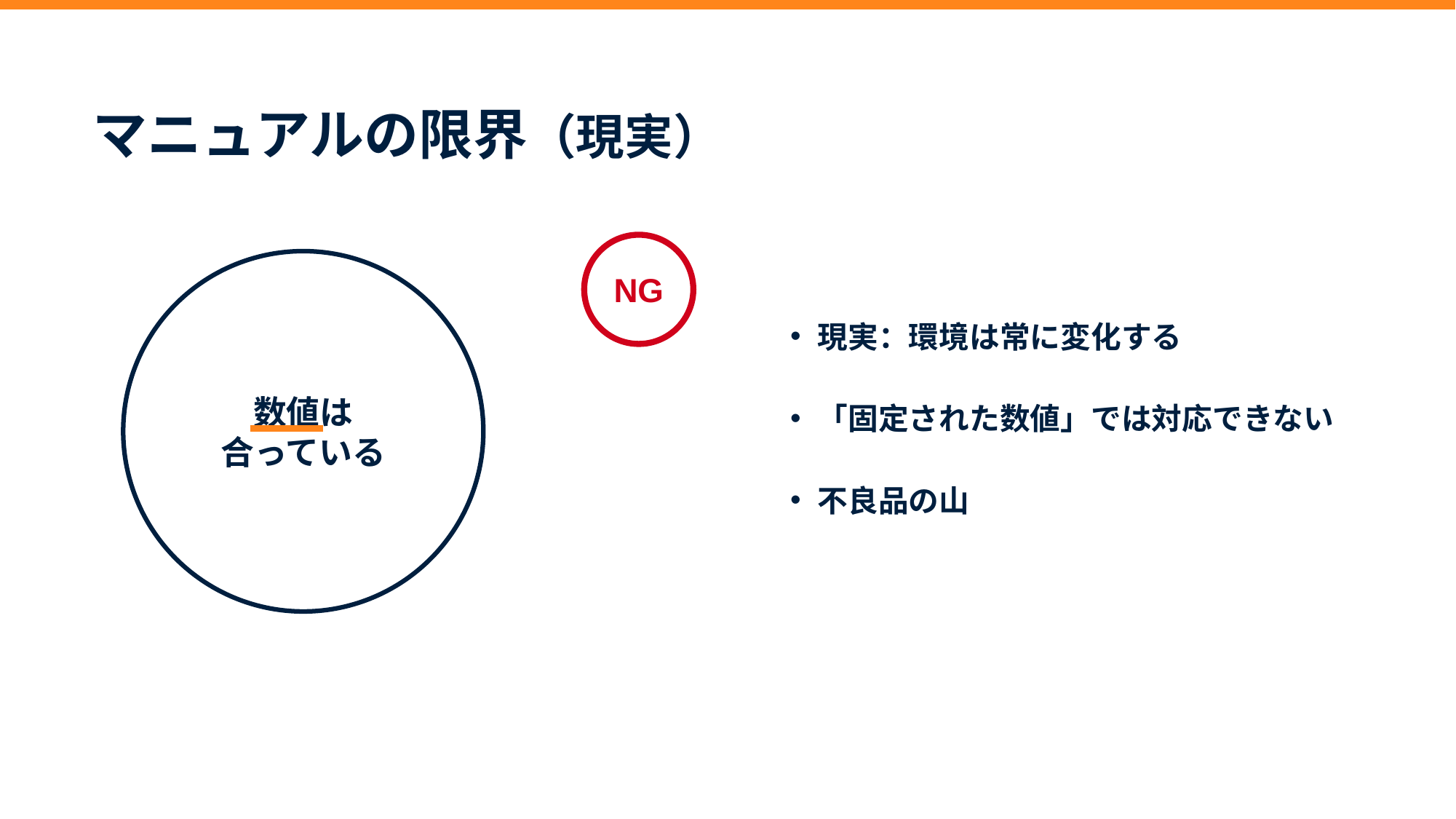

マニュアルの限界（現実）

NG
現実：環境は常に変化する
「固定された数値」では対応できない
不良品の山
数値は
合っている